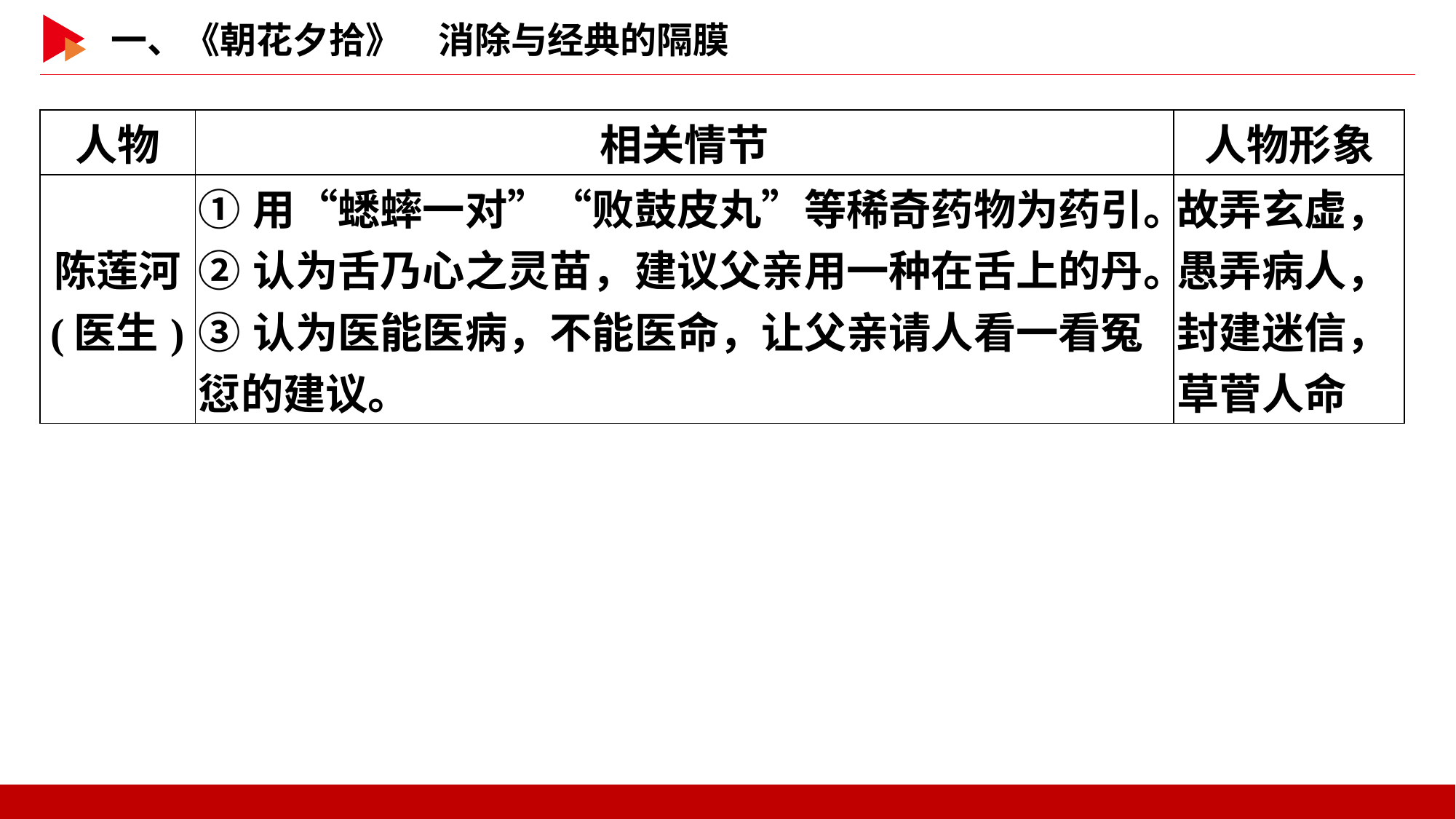

| 人物 | 相关情节 | 人物形象 |
| --- | --- | --- |
| 陈莲河 (医生) | ①用“蟋蟀一对”“败鼓皮丸”等稀奇药物为药引。 ②认为舌乃心之灵苗，建议父亲用一种在舌上的丹。 ③认为医能医病，不能医命，让父亲请人看一看冤愆的建议。 | 故弄玄虚，愚弄病人，封建迷信，草菅人命 |